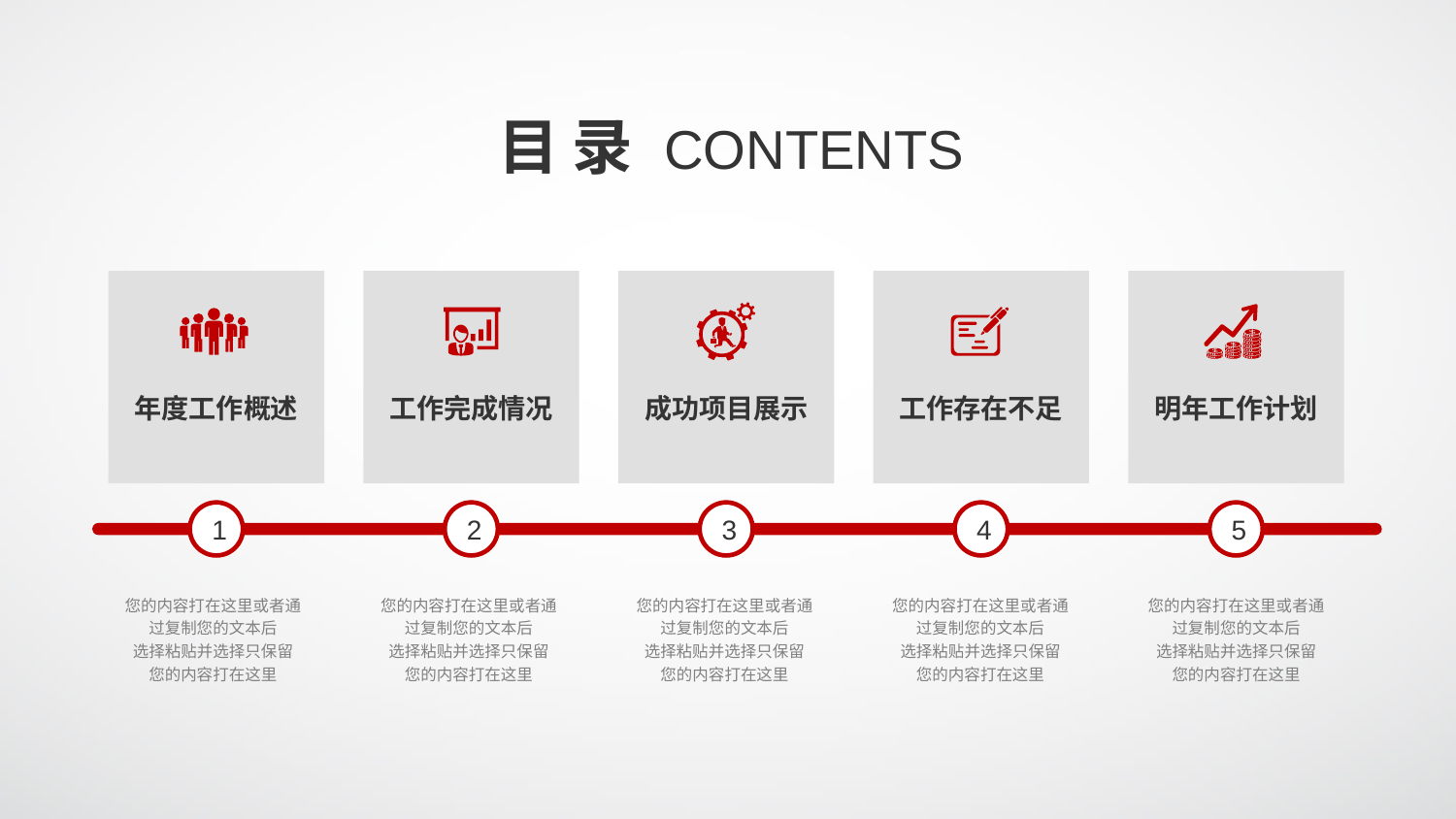

目 录 CONTENTS

年度工作概述

工作完成情况

成功项目展示

工作存在不足

明年工作计划

1
2
3
4
5

您的内容打在这里或者通
过复制您的文本后
选择粘贴并选择只保留
您的内容打在这里
您的内容打在这里或者通
过复制您的文本后
选择粘贴并选择只保留
您的内容打在这里
您的内容打在这里或者通
过复制您的文本后
选择粘贴并选择只保留
您的内容打在这里
您的内容打在这里或者通
过复制您的文本后
选择粘贴并选择只保留
您的内容打在这里
您的内容打在这里或者通
过复制您的文本后
选择粘贴并选择只保留
您的内容打在这里